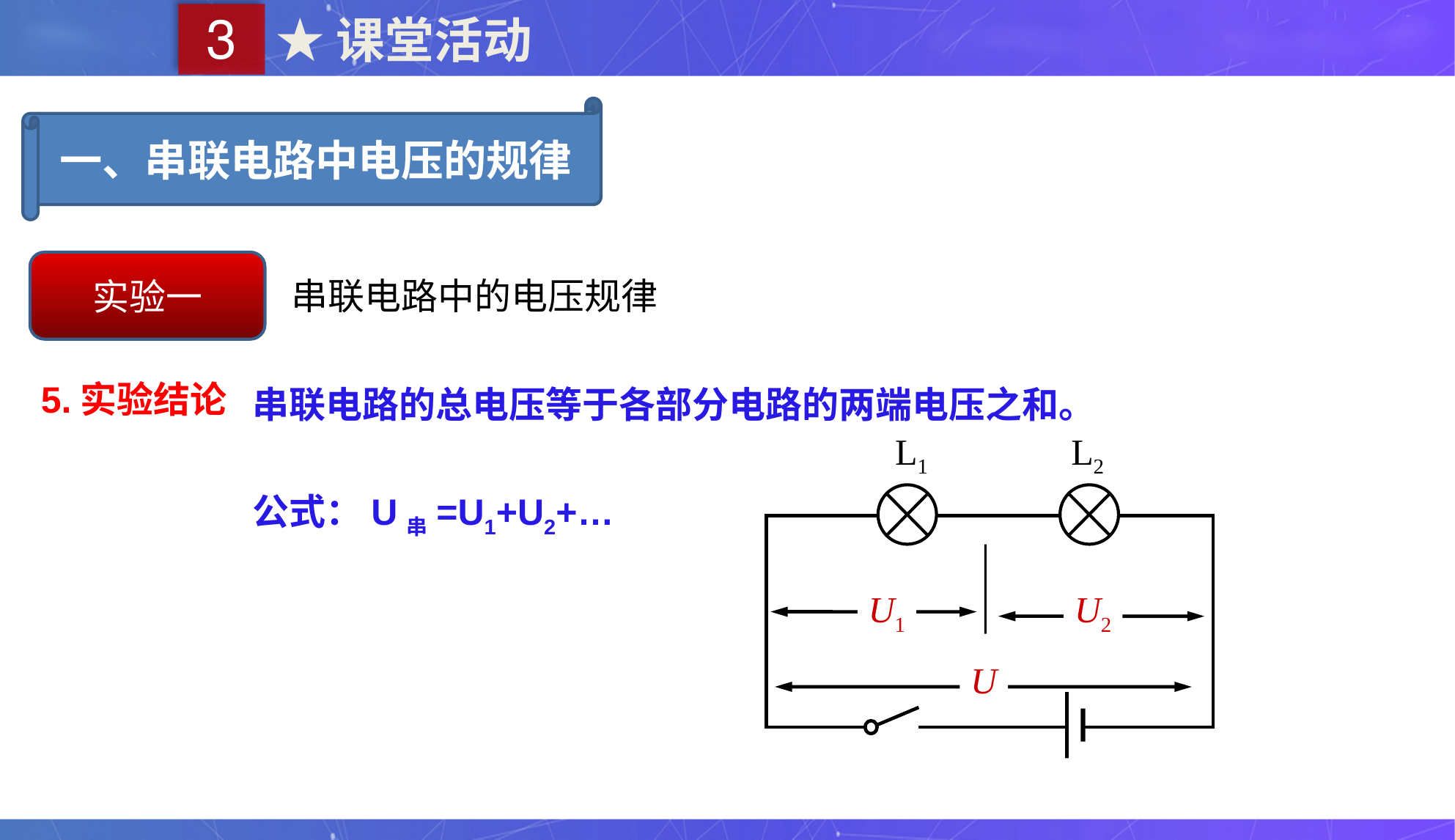

3
★课堂活动
一、串联电路中电压的规律
实验一
串联电路中的电压规律
串联电路的总电压等于各部分电路的两端电压之和。
5.实验结论
L1
L2

公式：U串=U1+U2+…

U1
U2

U